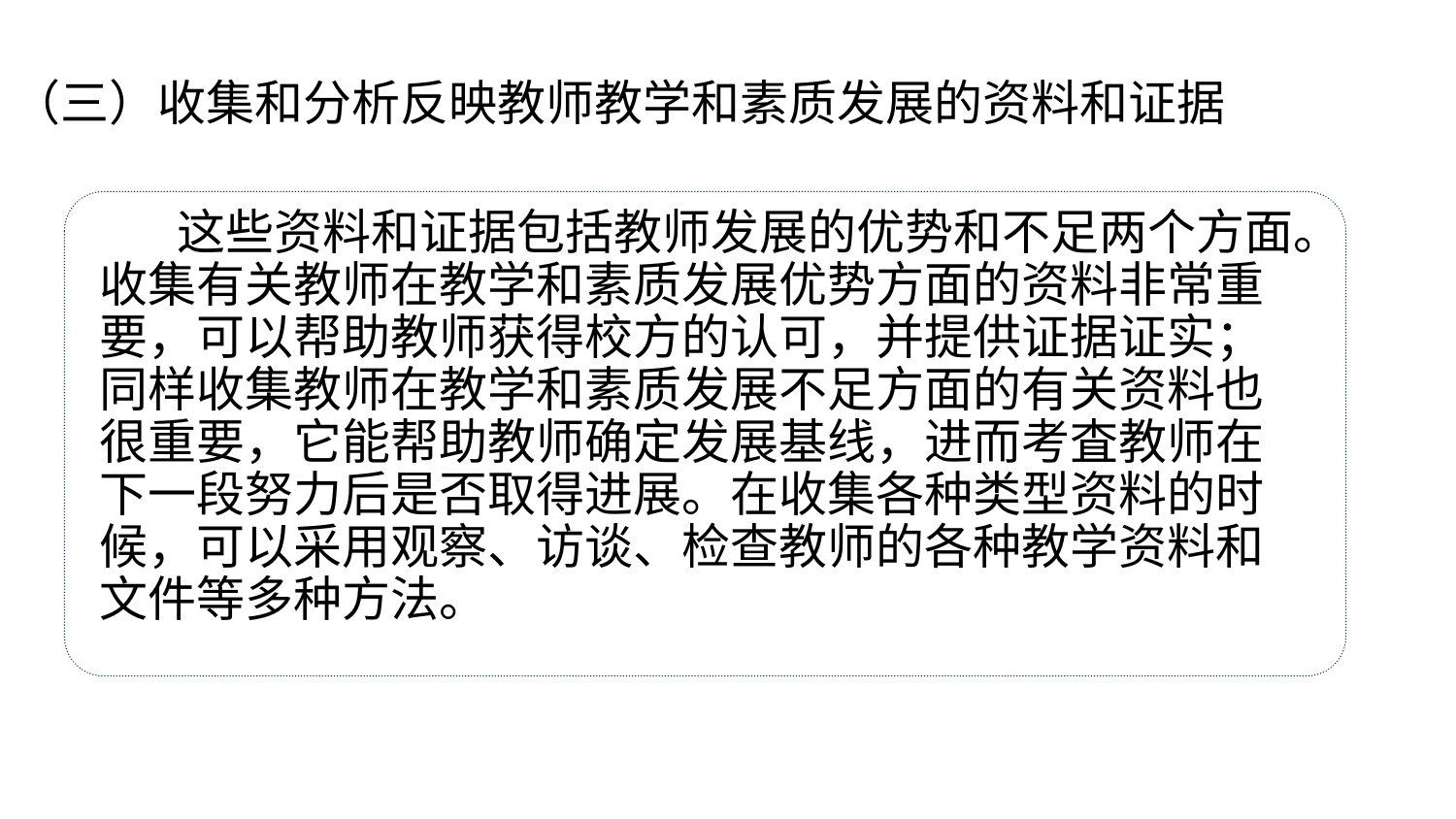

（三）收集和分析反映教师教学和素质发展的资料和证据

      这些资料和证据包括教师发展的优势和不足两个方面。收集有关教师在教学和素质发展优势方面的资料非常重要，可以帮助教师获得校方的认可，并提供证据证实；同样收集教师在教学和素质发展不足方面的有关资料也很重要，它能帮助教师确定发展基线，进而考査教师在下一段努力后是否取得进展。在收集各种类型资料的时候，可以采用观察、访谈、检查教师的各种教学资料和文件等多种方法。